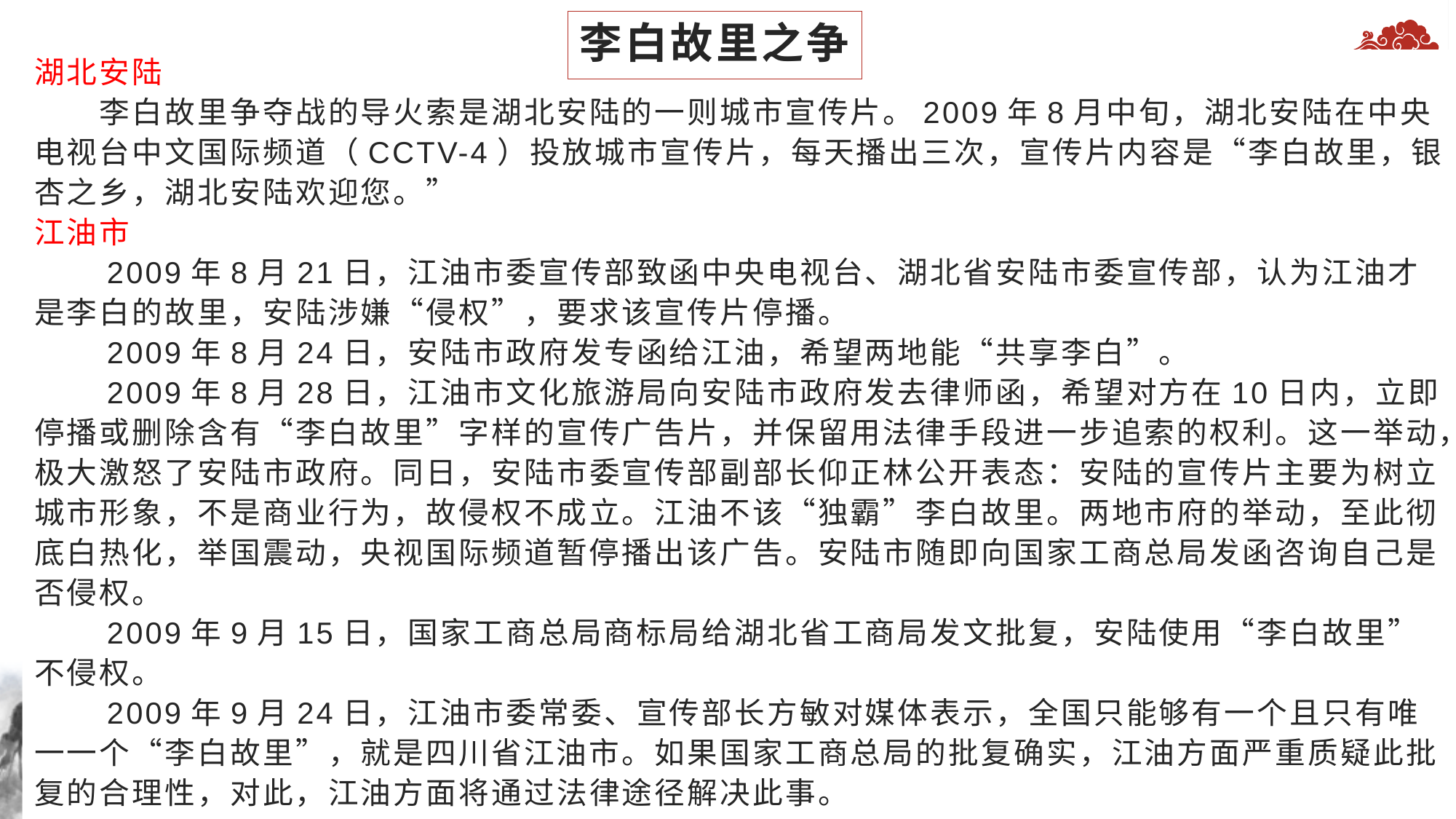

# 李白故里之争
湖北安陆
　　李白故里争夺战的导火索是湖北安陆的一则城市宣传片。2009年8月中旬，湖北安陆在中央电视台中文国际频道（CCTV-4）投放城市宣传片，每天播出三次，宣传片内容是“李白故里，银杏之乡，湖北安陆欢迎您。”
江油市
　　2009年8月21日，江油市委宣传部致函中央电视台、湖北省安陆市委宣传部，认为江油才是李白的故里，安陆涉嫌“侵权”，要求该宣传片停播。
　　2009年8月24日，安陆市政府发专函给江油，希望两地能“共享李白”。
　　2009年8月28日，江油市文化旅游局向安陆市政府发去律师函，希望对方在10日内，立即停播或删除含有“李白故里”字样的宣传广告片，并保留用法律手段进一步追索的权利。这一举动，极大激怒了安陆市政府。同日，安陆市委宣传部副部长仰正林公开表态：安陆的宣传片主要为树立城市形象，不是商业行为，故侵权不成立。江油不该“独霸”李白故里。两地市府的举动，至此彻底白热化，举国震动，央视国际频道暂停播出该广告。安陆市随即向国家工商总局发函咨询自己是否侵权。
　　2009年9月15日，国家工商总局商标局给湖北省工商局发文批复，安陆使用“李白故里”不侵权。
　　2009年9月24日，江油市委常委、宣传部长方敏对媒体表示，全国只能够有一个且只有唯一一个“李白故里”，就是四川省江油市。如果国家工商总局的批复确实，江油方面严重质疑此批复的合理性，对此，江油方面将通过法律途径解决此事。